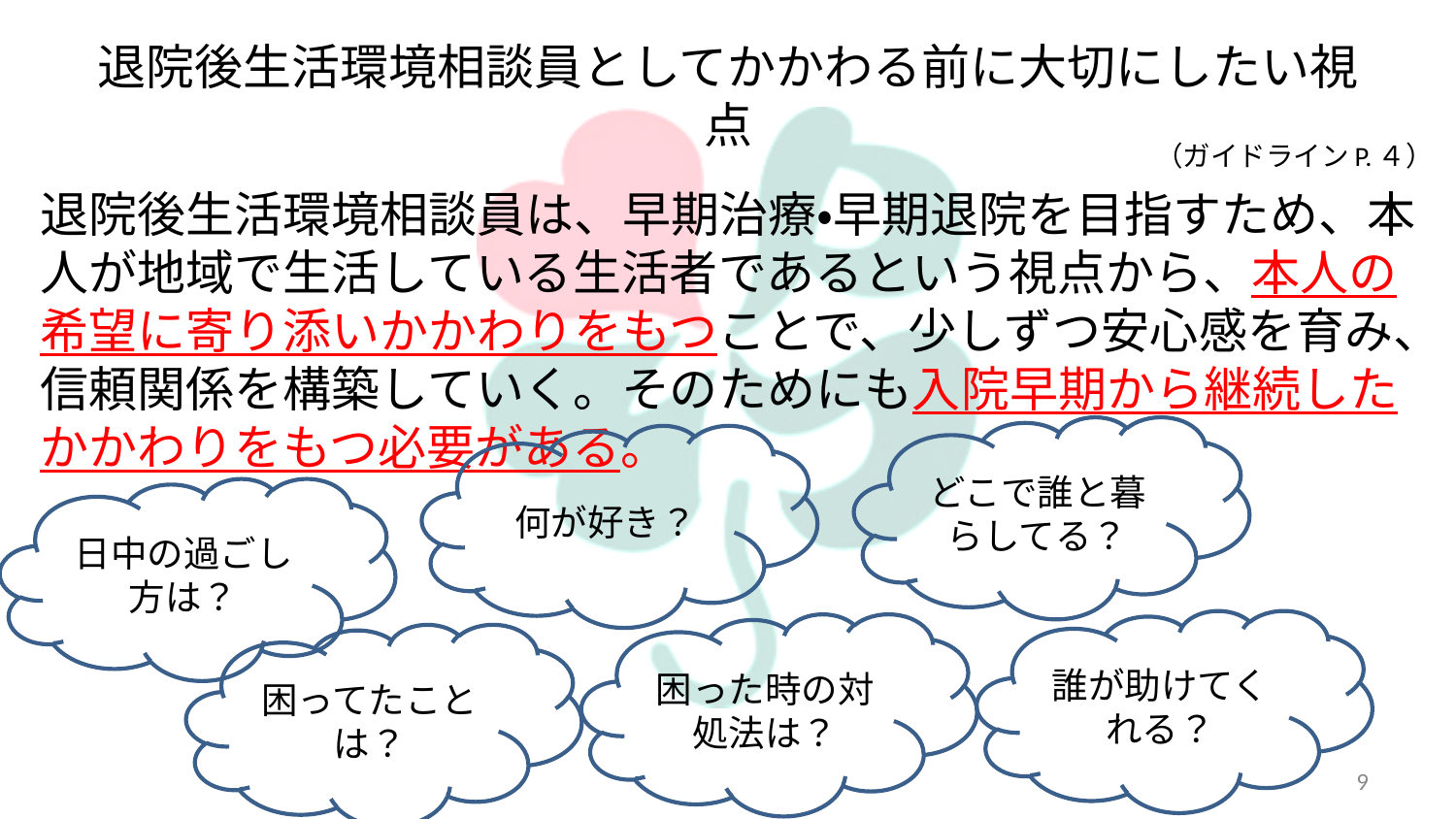

# 退院後生活環境相談員としてかかわる前に大切にしたい視点
（ガイドラインP.４）
退院後生活環境相談員は、早期治療・早期退院を目指すため、本人が地域で生活している生活者であるという視点から、本人の希望に寄り添いかかわりをもつことで、少しずつ安心感を育み、信頼関係を構築していく。そのためにも入院早期から継続したかかわりをもつ必要がある。
どこで誰と暮らしてる？
何が好き？
日中の過ごし方は？
誰が助けてくれる？
困った時の対処法は？
困ってたことは？
9